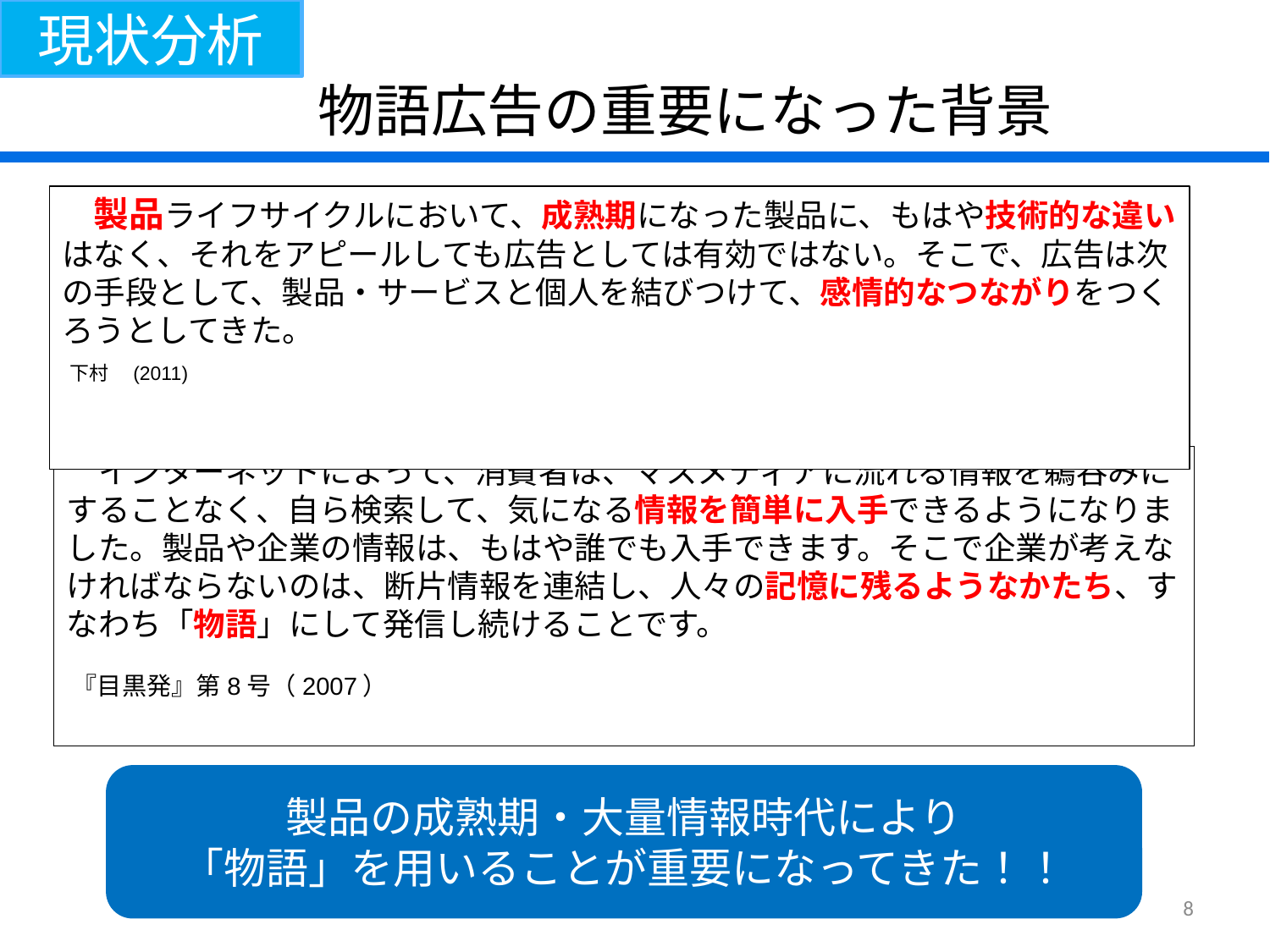

現状分析
物語広告の重要になった背景
　製品ライフサイクルにおいて、成熟期になった製品に、もはや技術的な違いはなく、それをアピールしても広告としては有効ではない。そこで、広告は次の手段として、製品・サービスと個人を結びつけて、感情的なつながりをつくろうとしてきた。
下村　(2011)
　インターネットによって、消費者は、マスメディアに流れる情報を鵜呑みにすることなく、自ら検索して、気になる情報を簡単に入手できるようになりました。製品や企業の情報は、もはや誰でも入手できます。そこで企業が考えなければならないのは、断片情報を連結し、人々の記憶に残るようなかたち、すなわち「物語」にして発信し続けることです。
『目黒発』第8号（2007）
製品の成熟期・大量情報時代により
「物語」を用いることが重要になってきた！！
8